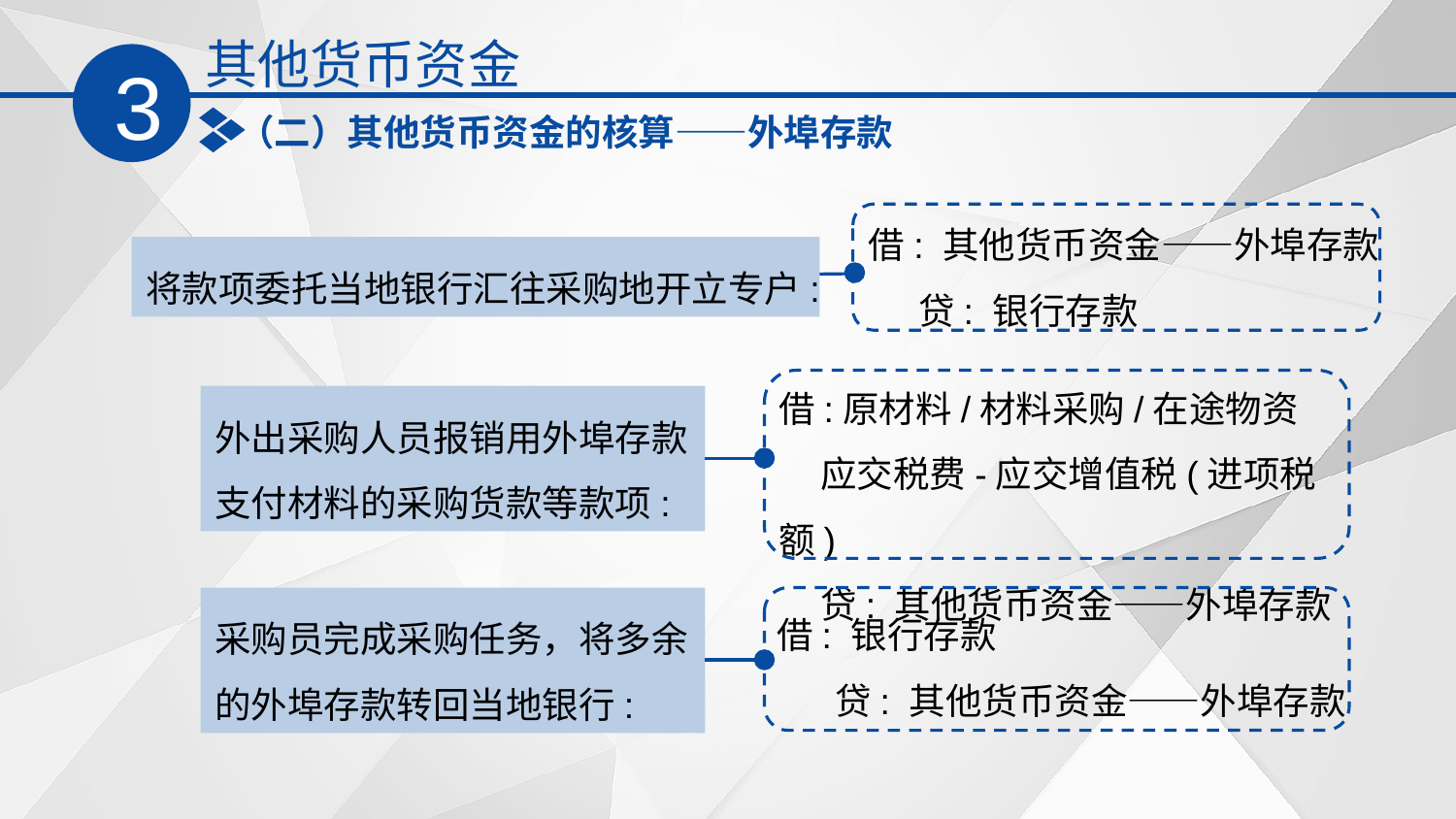

其他货币资金
3

（二）其他货币资金的核算——外埠存款

借: 其他货币资金——外埠存款
     贷: 银行存款

将款项委托当地银行汇往采购地开立专户:
借:原材料/材料采购/在途物资
    应交税费-应交增值税(进项税额)
    贷: 其他货币资金——外埠存款

外出采购人员报销用外埠存款支付材料的采购货款等款项:
借: 银行存款
      贷: 其他货币资金——外埠存款
采购员完成采购任务，将多余的外埠存款转回当地银行: